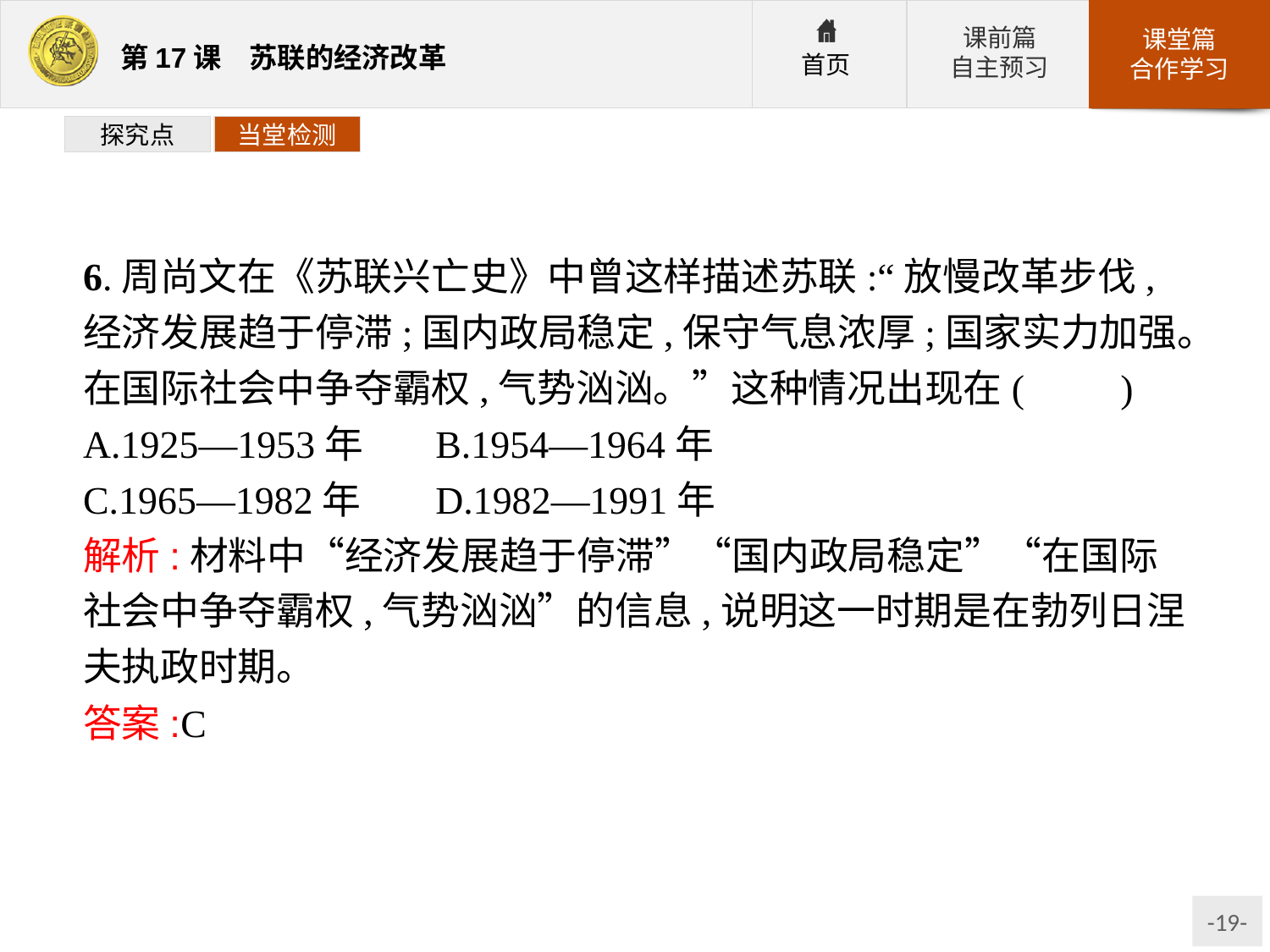

探究点
当堂检测
6.周尚文在《苏联兴亡史》中曾这样描述苏联:“放慢改革步伐,经济发展趋于停滞;国内政局稳定,保守气息浓厚;国家实力加强。在国际社会中争夺霸权,气势汹汹。”这种情况出现在(　　)
A.1925—1953年	B.1954—1964年
C.1965—1982年	D.1982—1991年
解析:材料中“经济发展趋于停滞”“国内政局稳定”“在国际社会中争夺霸权,气势汹汹”的信息,说明这一时期是在勃列日涅夫执政时期。
答案:C